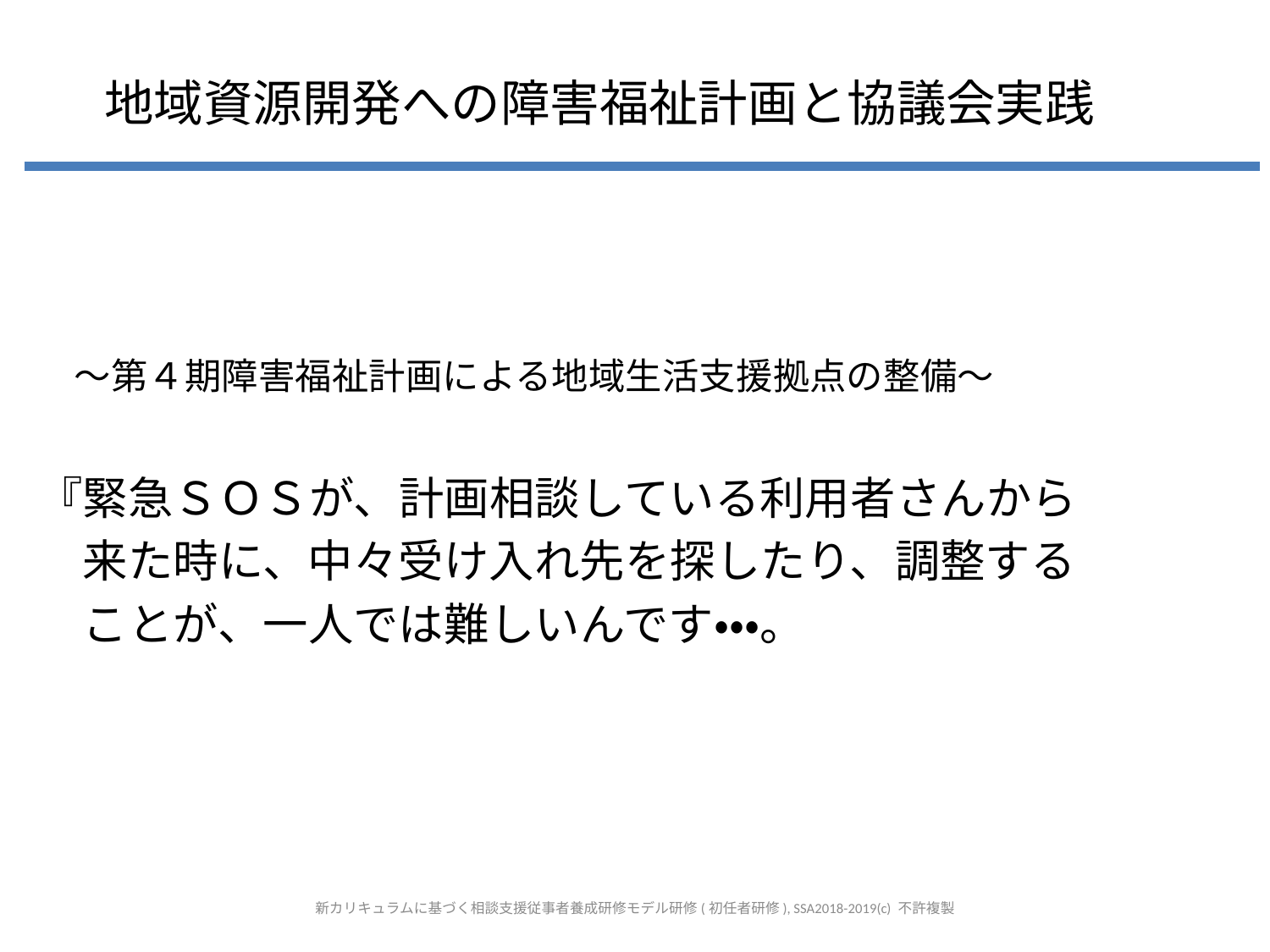

# 地域資源開発への障害福祉計画と協議会実践

　～第４期障害福祉計画による地域生活支援拠点の整備～

『緊急ＳＯＳが、計画相談している利用者さんから
　来た時に、中々受け入れ先を探したり、調整する
　ことが、一人では難しいんです・・・。

新カリキュラムに基づく相談支援従事者養成研修モデル研修(初任者研修), SSA2018-2019(c) 不許複製